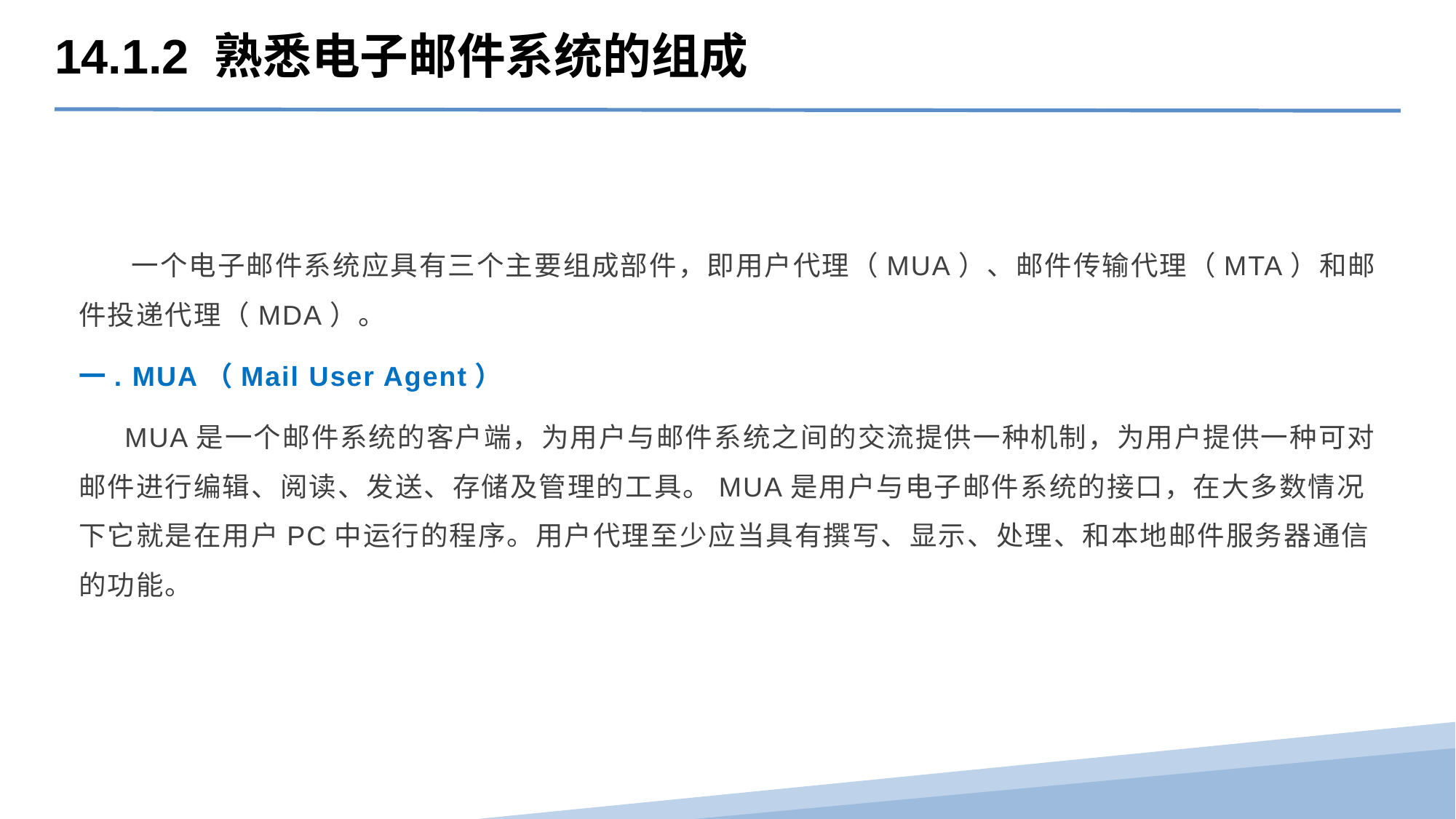

14.1.2 熟悉电子邮件系统的组成
      一个电子邮件系统应具有三个主要组成部件，即用户代理（MUA）、邮件传输代理（MTA）和邮件投递代理（MDA）。
一. MUA（Mail User Agent）
     MUA是一个邮件系统的客户端，为用户与邮件系统之间的交流提供一种机制，为用户提供一种可对邮件进行编辑、阅读、发送、存储及管理的工具。MUA是用户与电子邮件系统的接口，在大多数情况下它就是在用户PC中运行的程序。用户代理至少应当具有撰写、显示、处理、和本地邮件服务器通信的功能。